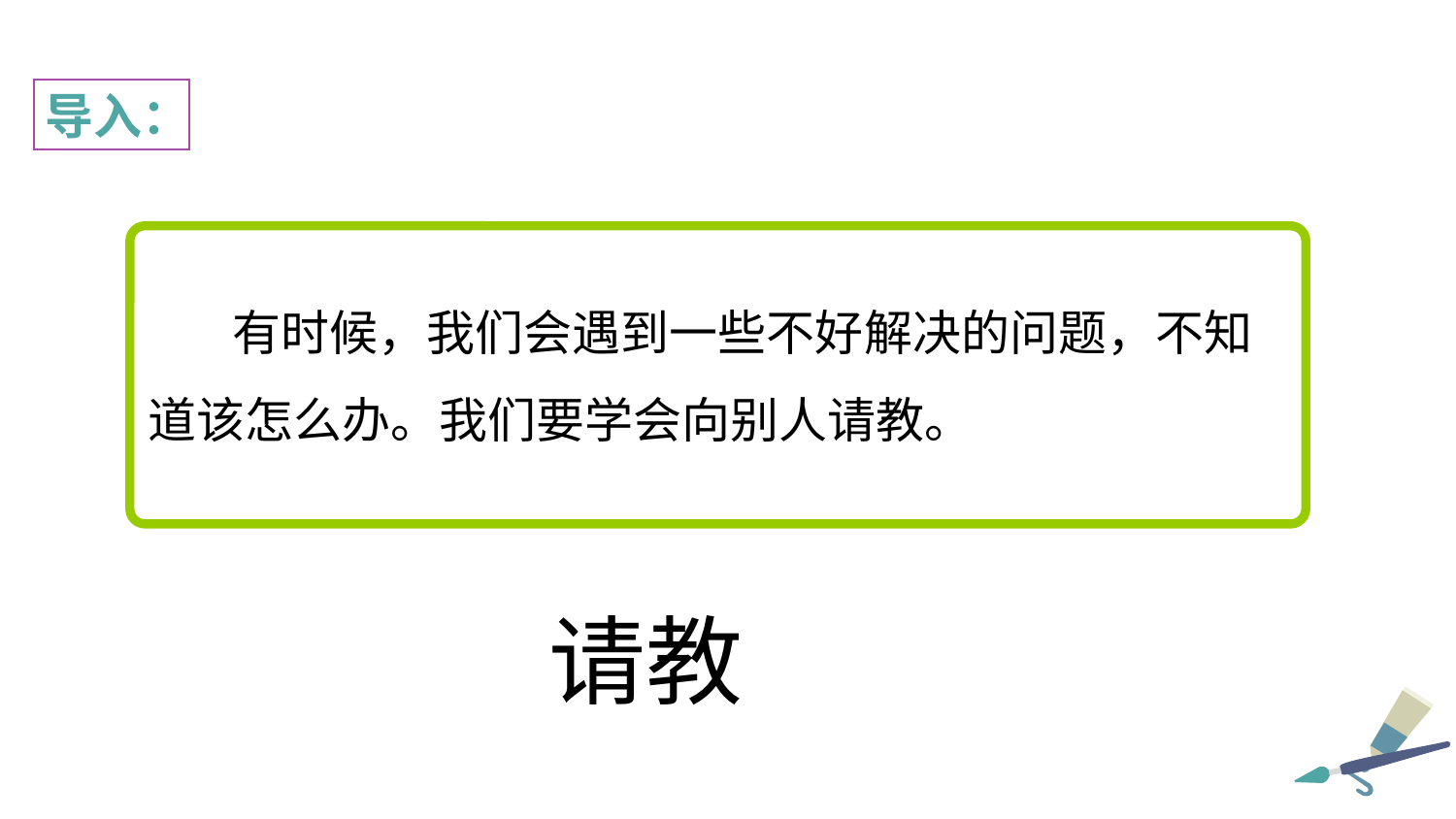

导入：

有时候，我们会遇到一些不好解决的问题，不知道该怎么办。我们要学会向别人请教。
请教